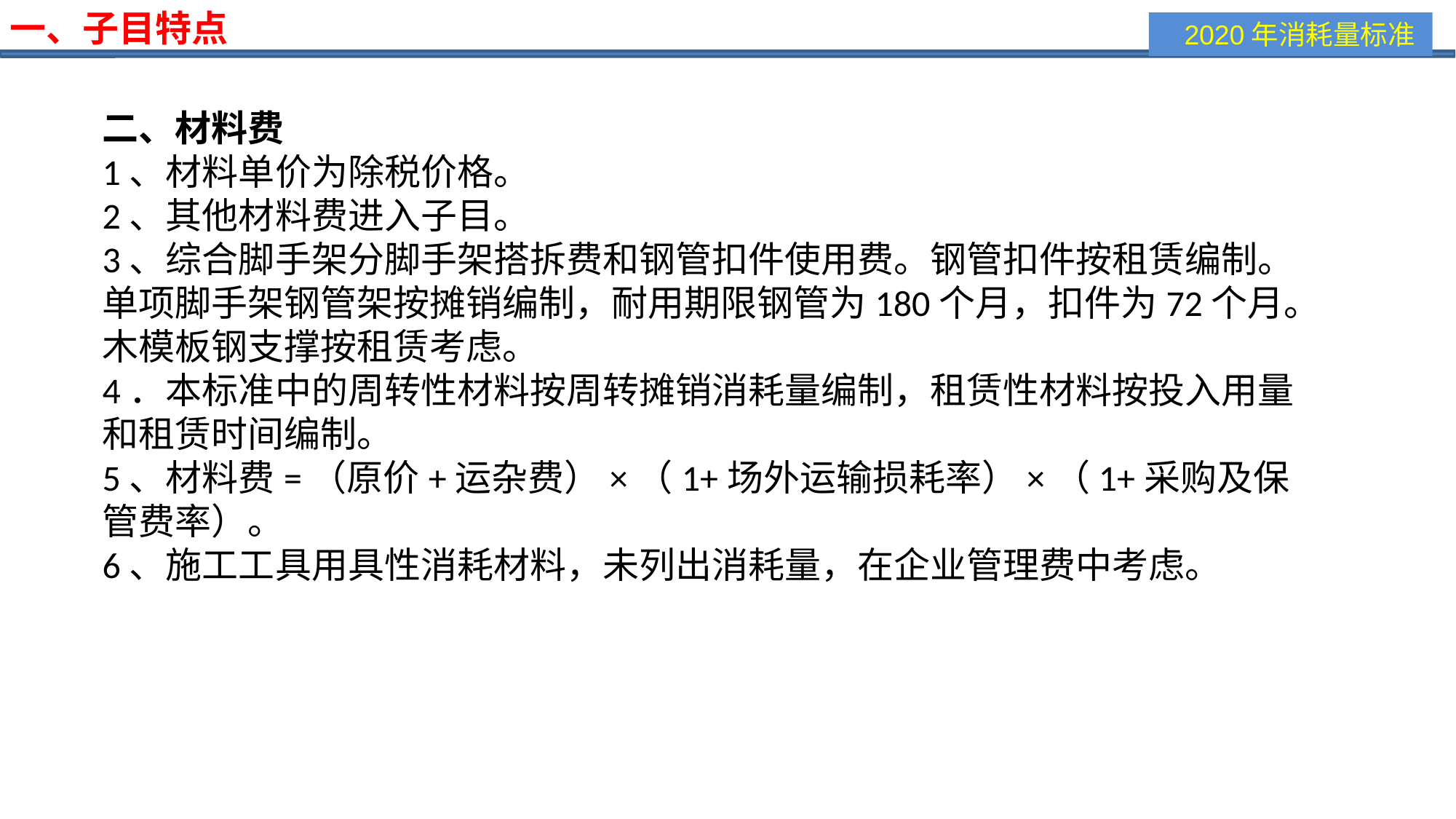

一、子目特点
二、材料费
1、材料单价为除税价格。
2、其他材料费进入子目。
3、综合脚手架分脚手架搭拆费和钢管扣件使用费。钢管扣件按租赁编制。单项脚手架钢管架按摊销编制，耐用期限钢管为180个月，扣件为72个月。木模板钢支撑按租赁考虑。
4．本标准中的周转性材料按周转摊销消耗量编制，租赁性材料按投入用量和租赁时间编制。
5、材料费=（原价+运杂费）×（1+场外运输损耗率）×（1+采购及保管费率）。
6、施工工具用具性消耗材料，未列出消耗量，在企业管理费中考虑。